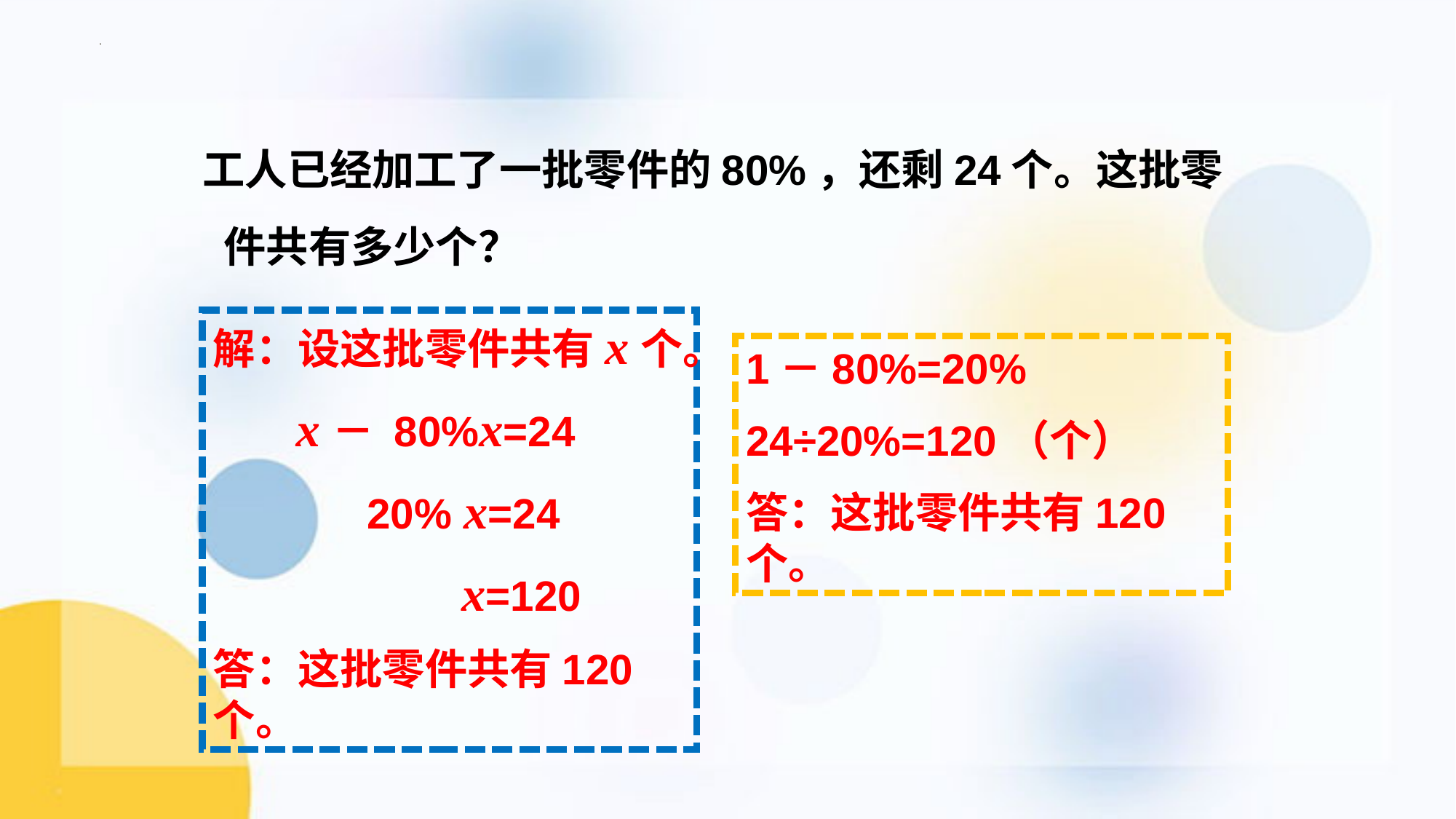

工人已经加工了一批零件的80%，还剩24个。这批零件共有多少个？
解：设这批零件共有x个。
       x－ 80%x=24
             20% x=24
                     x=120
答：这批零件共有120个。
1－80%=20%
24÷20%=120（个）
答：这批零件共有120个。